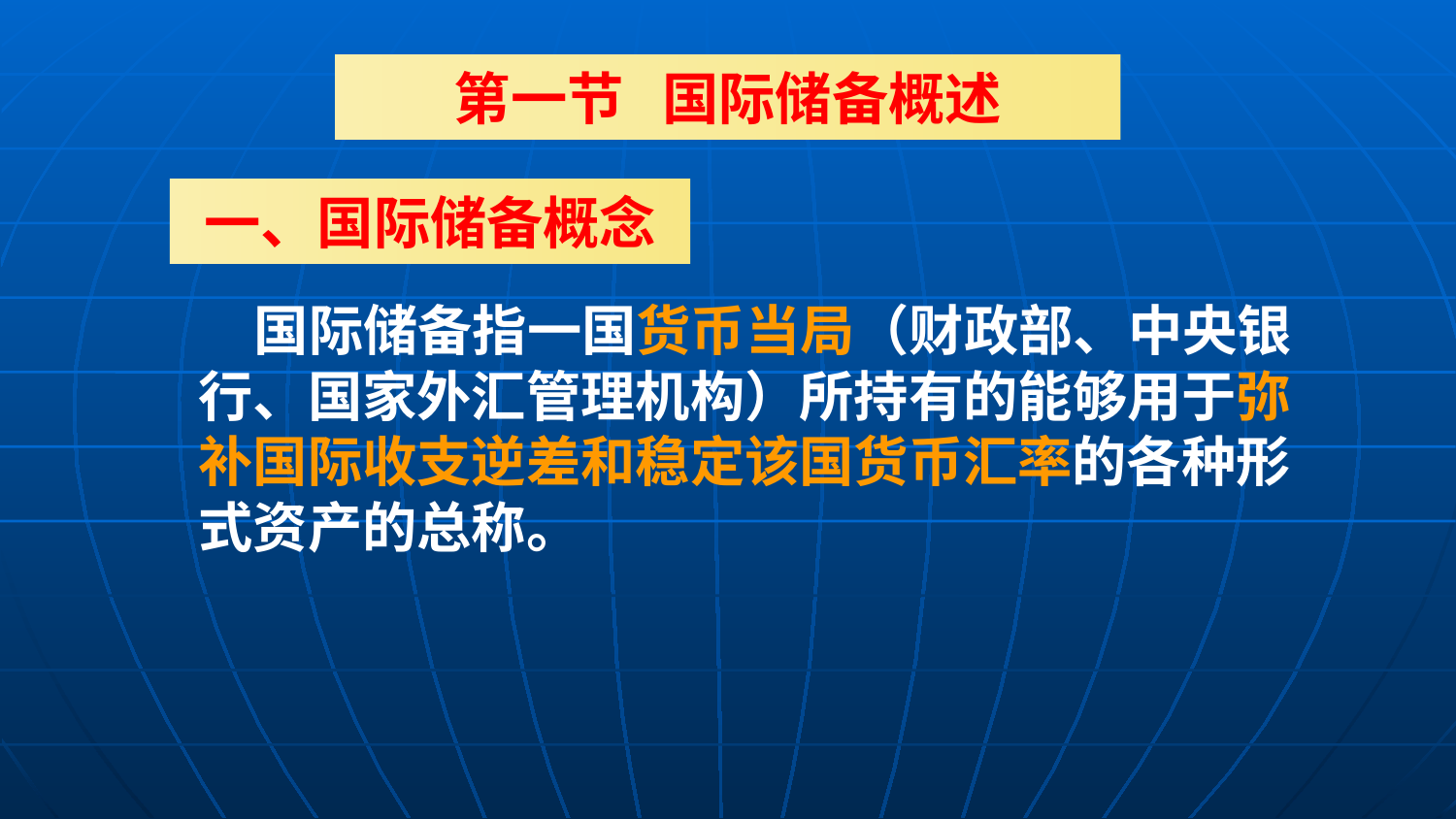

国际储备指一国货币当局（财政部、中央银行、国家外汇管理机构）所持有的能够用于弥补国际收支逆差和稳定该国货币汇率的各种形式资产的总称。
第一节   国际储备概述
一、国际储备概念